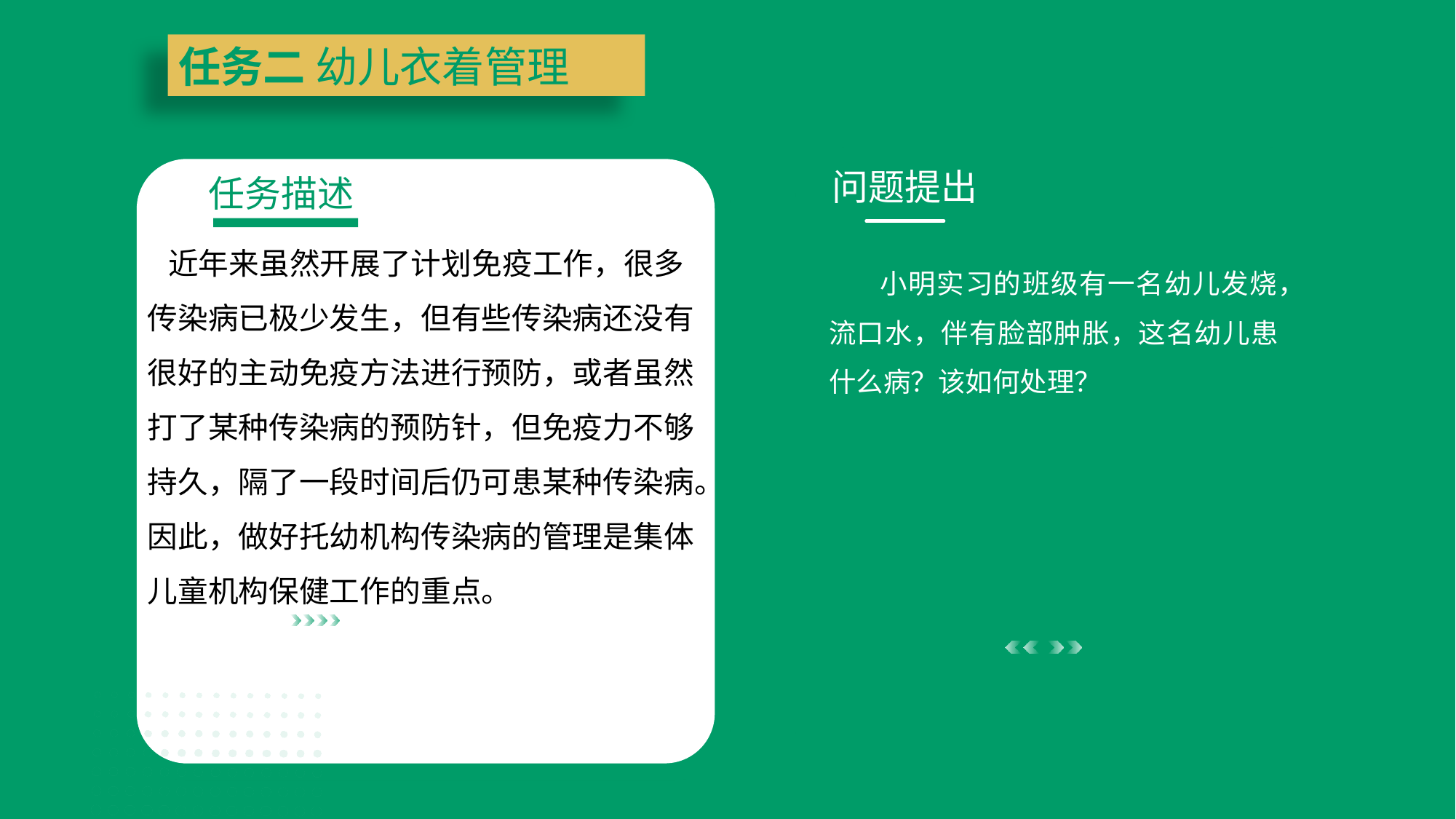

任务二 幼儿衣着管理
问题提出

任务描述

  近年来虽然开展了计划免疫工作，很多传染病已极少发生，但有些传染病还没有很好的主动免疫方法进行预防，或者虽然打了某种传染病的预防针，但免疫力不够持久，隔了一段时间后仍可患某种传染病。因此，做好托幼机构传染病的管理是集体儿童机构保健工作的重点。
 小明实习的班级有一名幼儿发烧，流口水，伴有脸部肿胀，这名幼儿患什么病？该如何处理？